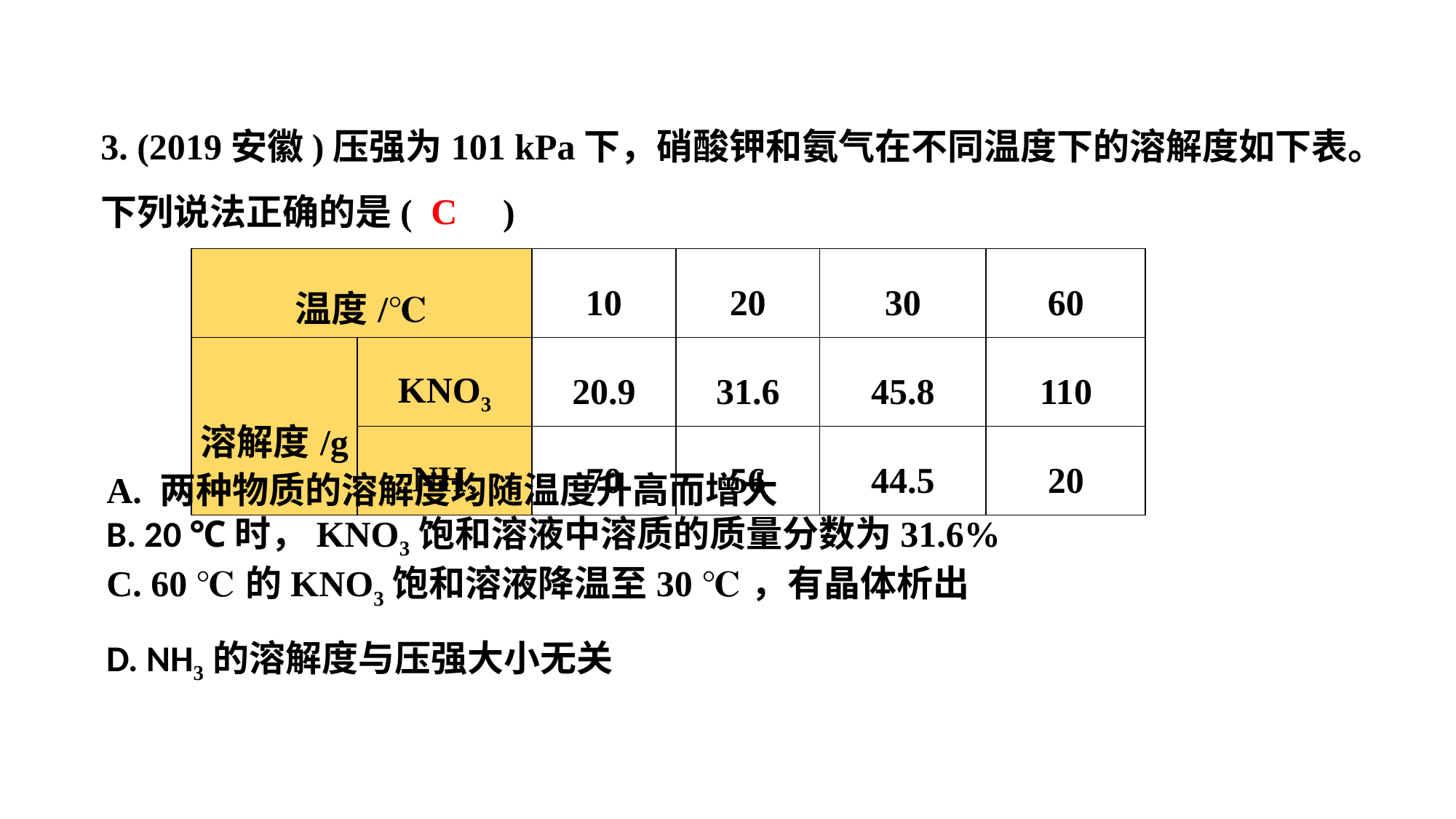

3. (2019安徽)压强为101 kPa下，硝酸钾和氨气在不同温度下的溶解度如下表。下列说法正确的是(　　)
C
| 温度/℃ |  | 10 | 20 | 30 | 60 |
| --- | --- | --- | --- | --- | --- |
| 溶解度/g | KNO3 | 20.9 | 31.6 | 45.8 | 110 |
|  | NH3 | 70 | 56 | 44.5 | 20 |
A. 两种物质的溶解度均随温度升高而增大B. 20 ℃时，KNO3饱和溶液中溶质的质量分数为31.6%C. 60 ℃的KNO3饱和溶液降温至30 ℃，有晶体析出D. NH3的溶解度与压强大小无关